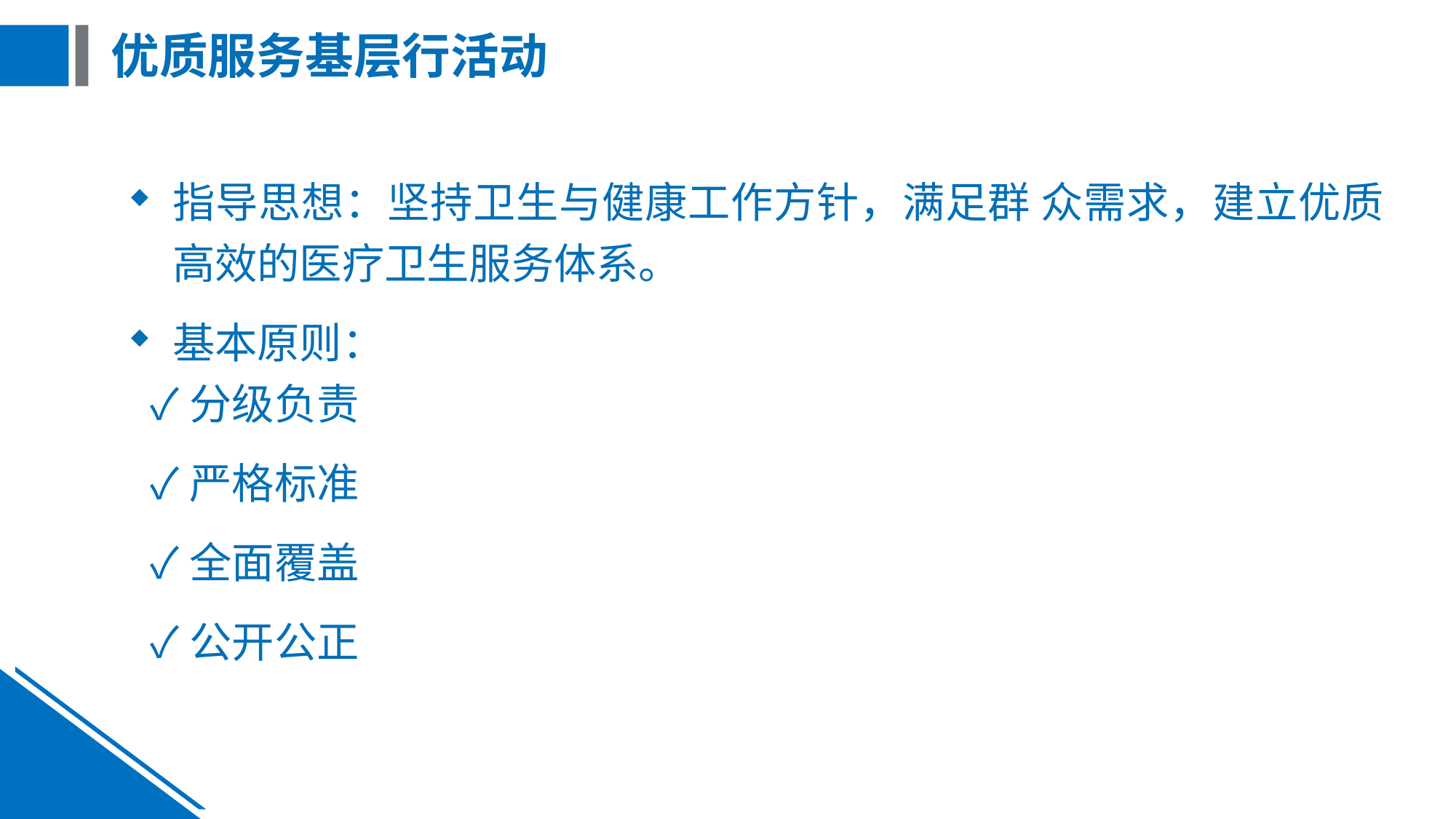

# 优质服务基层行活动
指导思想：坚持卫生与健康工作方针，满足群 众需求，建立优质高效的医疗卫生服务体系。
基本原则：
✓分级负责
✓严格标准
✓全面覆盖
✓公开公正